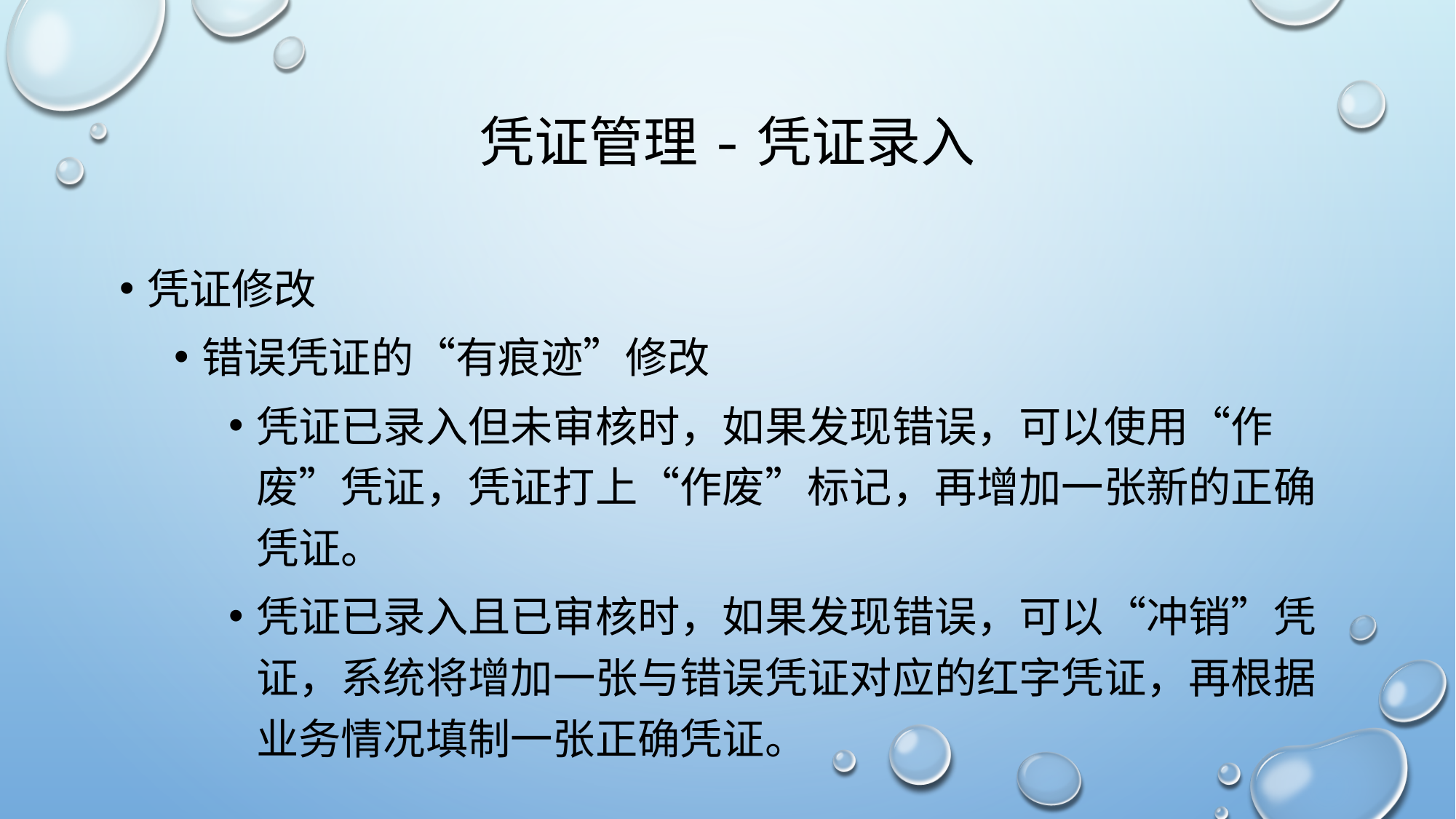

# 凭证管理-凭证录入
凭证修改
错误凭证的“有痕迹”修改
凭证已录入但未审核时，如果发现错误，可以使用“作废”凭证，凭证打上“作废”标记，再增加一张新的正确凭证。
凭证已录入且已审核时，如果发现错误，可以“冲销”凭证，系统将增加一张与错误凭证对应的红字凭证，再根据业务情况填制一张正确凭证。